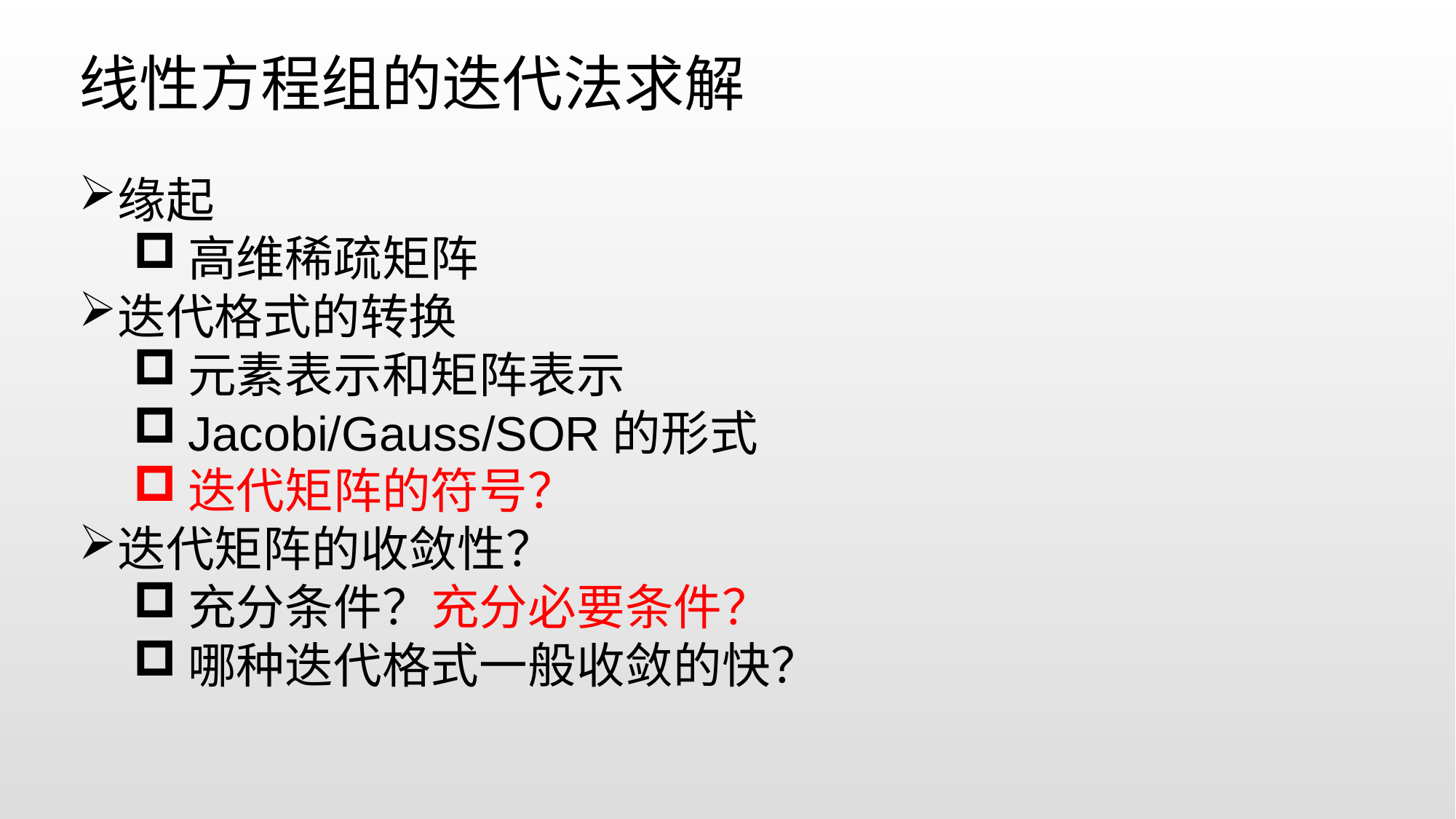

线性方程组的迭代法求解
缘起
高维稀疏矩阵
迭代格式的转换
元素表示和矩阵表示
Jacobi/Gauss/SOR的形式
迭代矩阵的符号？
迭代矩阵的收敛性？
充分条件？充分必要条件？
哪种迭代格式一般收敛的快？